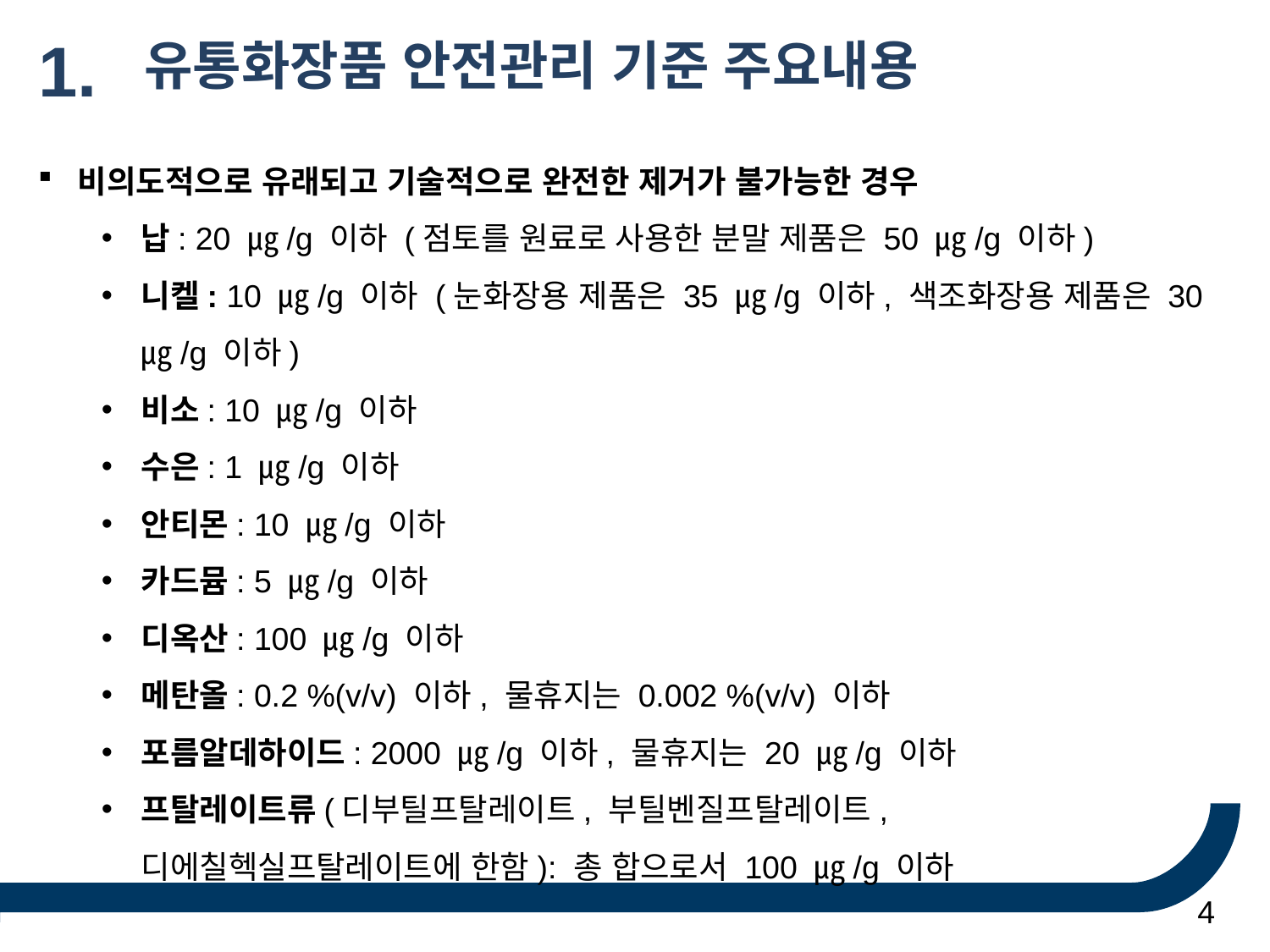

1.
 유통화장품 안전관리 기준 주요내용
비의도적으로 유래되고 기술적으로 완전한 제거가 불가능한 경우
납: 20 ㎍/g 이하 (점토를 원료로 사용한 분말 제품은 50 ㎍/g 이하)
니켈: 10 ㎍/g 이하 (눈화장용 제품은 35 ㎍/g 이하, 색조화장용 제품은 30 ㎍/g 이하)
비소: 10 ㎍/g 이하
수은: 1 ㎍/g 이하
안티몬: 10 ㎍/g 이하
카드뮴: 5 ㎍/g 이하
디옥산: 100 ㎍/g 이하
메탄올: 0.2 %(v/v) 이하, 물휴지는 0.002 %(v/v) 이하
포름알데하이드: 2000 ㎍/g 이하, 물휴지는 20 ㎍/g 이하
프탈레이트류(디부틸프탈레이트, 부틸벤질프탈레이트, 디에칠헥실프탈레이트에 한함): 총 합으로서 100 ㎍/g 이하

4